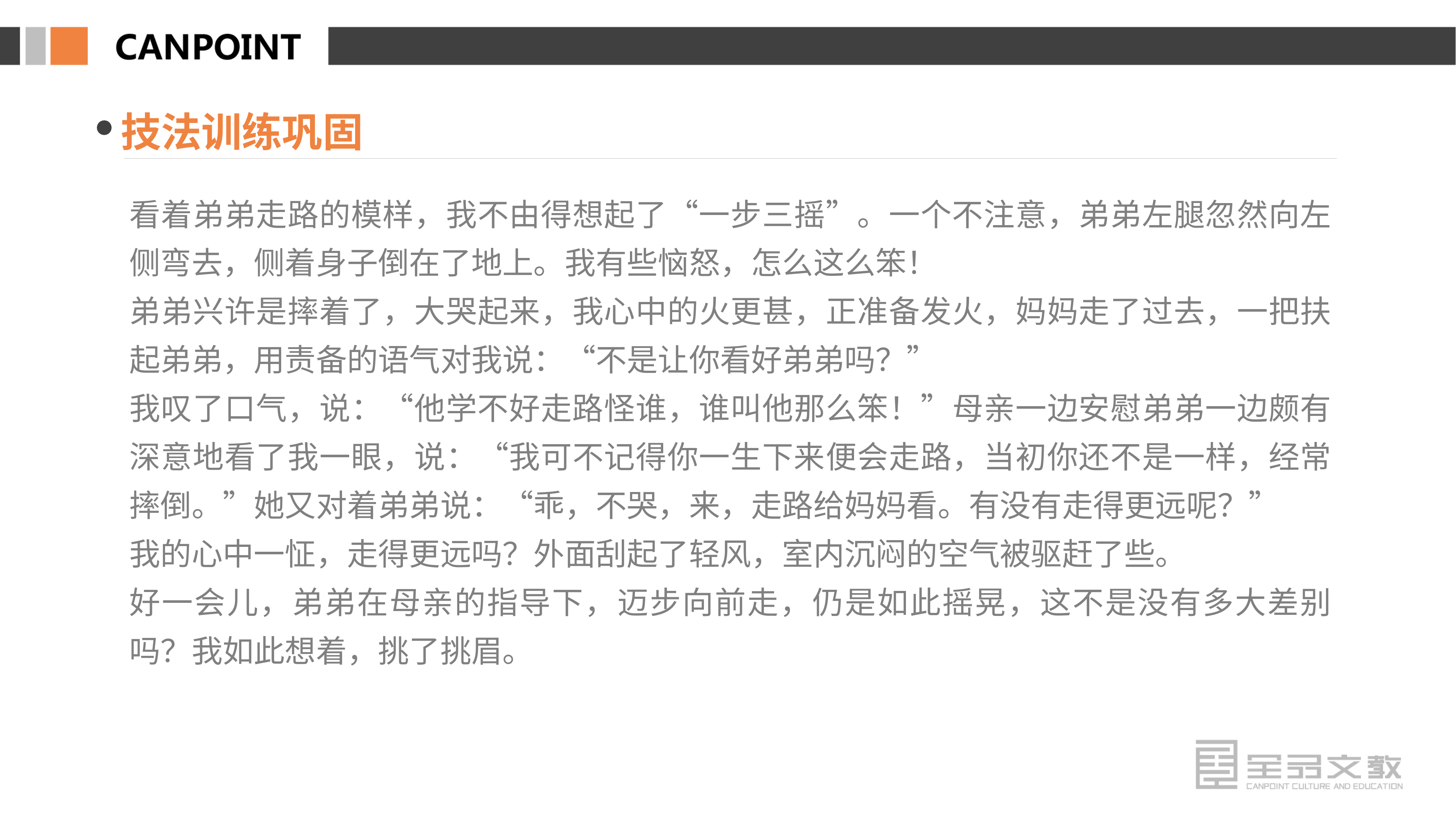

技法训练巩固

看着弟弟走路的模样，我不由得想起了“一步三摇”。一个不注意，弟弟左腿忽然向左侧弯去，侧着身子倒在了地上。我有些恼怒，怎么这么笨！
弟弟兴许是摔着了，大哭起来，我心中的火更甚，正准备发火，妈妈走了过去，一把扶起弟弟，用责备的语气对我说：“不是让你看好弟弟吗？”
我叹了口气，说：“他学不好走路怪谁，谁叫他那么笨！”母亲一边安慰弟弟一边颇有深意地看了我一眼，说：“我可不记得你一生下来便会走路，当初你还不是一样，经常摔倒。”她又对着弟弟说：“乖，不哭，来，走路给妈妈看。有没有走得更远呢？”
我的心中一怔，走得更远吗？外面刮起了轻风，室内沉闷的空气被驱赶了些。
好一会儿，弟弟在母亲的指导下，迈步向前走，仍是如此摇晃，这不是没有多大差别吗？我如此想着，挑了挑眉。